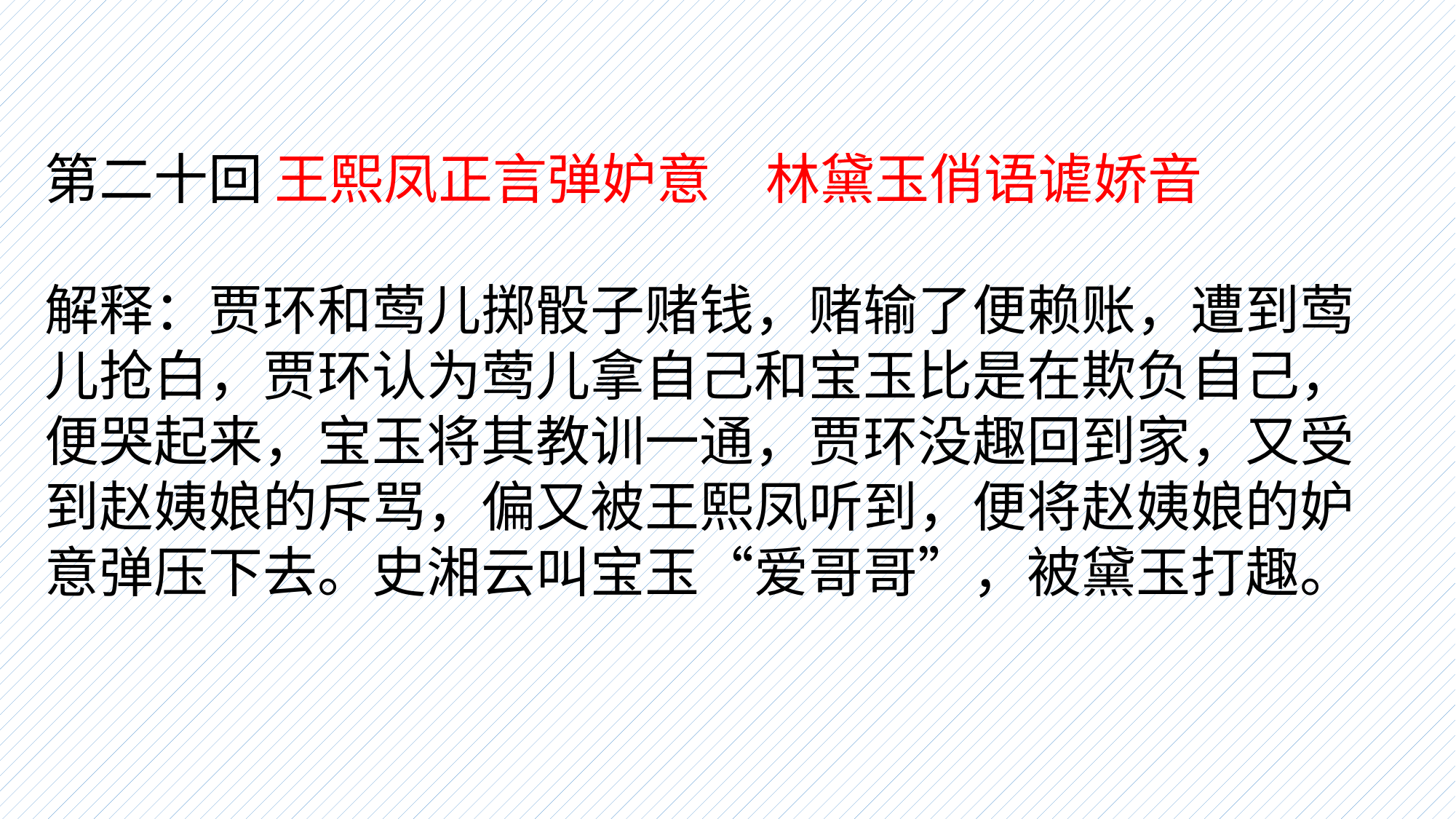

第二十回 王熙凤正言弹妒意　林黛玉俏语谑娇音

解释：贾环和莺儿掷骰子赌钱，赌输了便赖账，遭到莺儿抢白，贾环认为莺儿拿自己和宝玉比是在欺负自己，便哭起来，宝玉将其教训一通，贾环没趣回到家，又受到赵姨娘的斥骂，偏又被王熙凤听到，便将赵姨娘的妒意弹压下去。史湘云叫宝玉“爱哥哥”，被黛玉打趣。